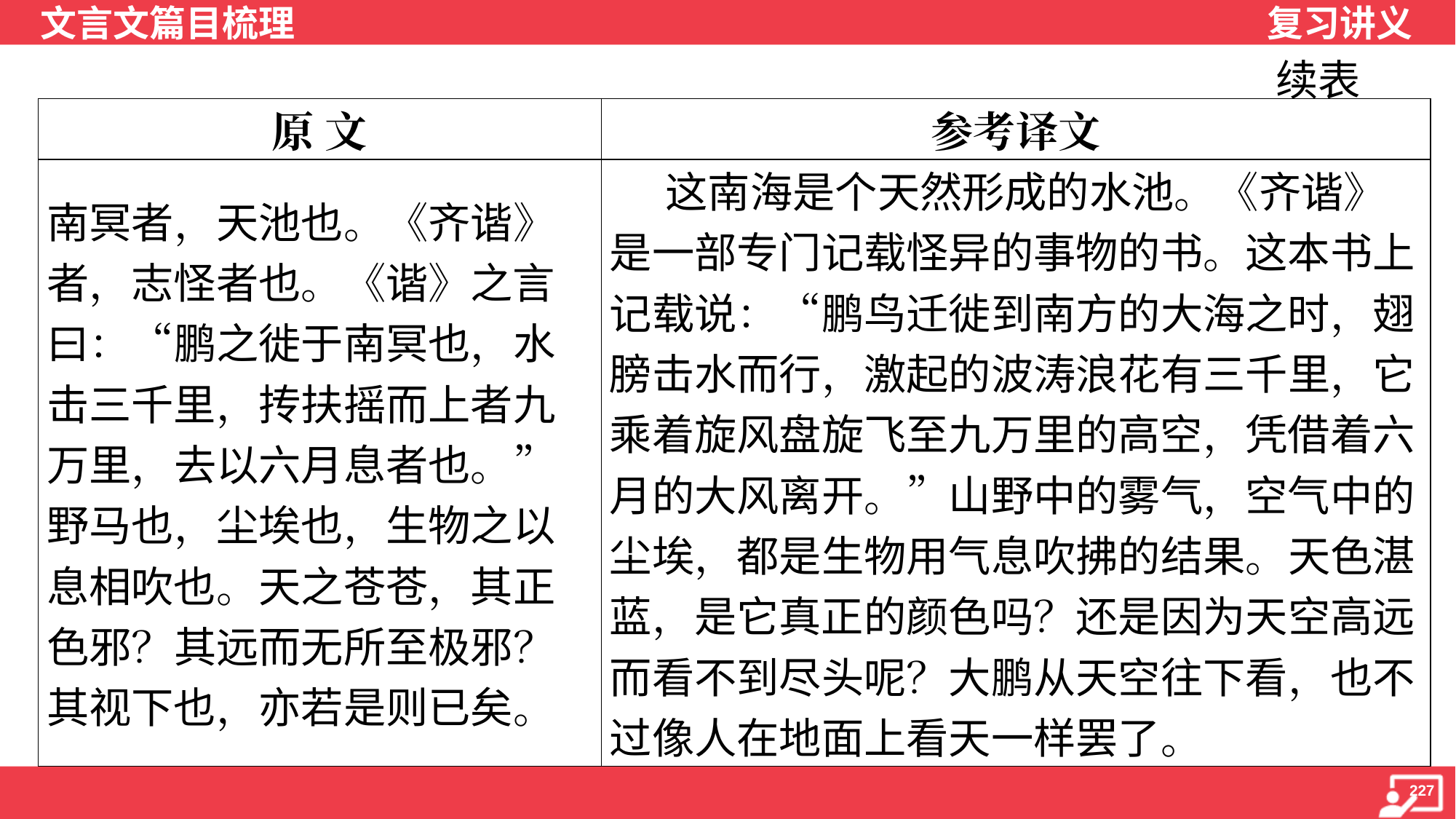

续表
| 原 文 | 参考译文 |
| --- | --- |
| 南冥者，天池也。《齐谐》者，志怪者也。《谐》之言曰：“鹏之徙于南冥也，水击三千里，抟扶摇而上者九万里，去以六月息者也。”野马也，尘埃也，生物之以息相吹也。天之苍苍，其正色邪？其远而无所至极邪？其视下也，亦若是则已矣。 | 这南海是个天然形成的水池。《齐谐》是一部专门记载怪异的事物的书。这本书上记载说：“鹏鸟迁徙到南方的大海之时，翅膀击水而行，激起的波涛浪花有三千里，它乘着旋风盘旋飞至九万里的高空，凭借着六月的大风离开。”山野中的雾气，空气中的尘埃，都是生物用气息吹拂的结果。天色湛蓝，是它真正的颜色吗？还是因为天空高远而看不到尽头呢？大鹏从天空往下看，也不过像人在地面上看天一样罢了。 |